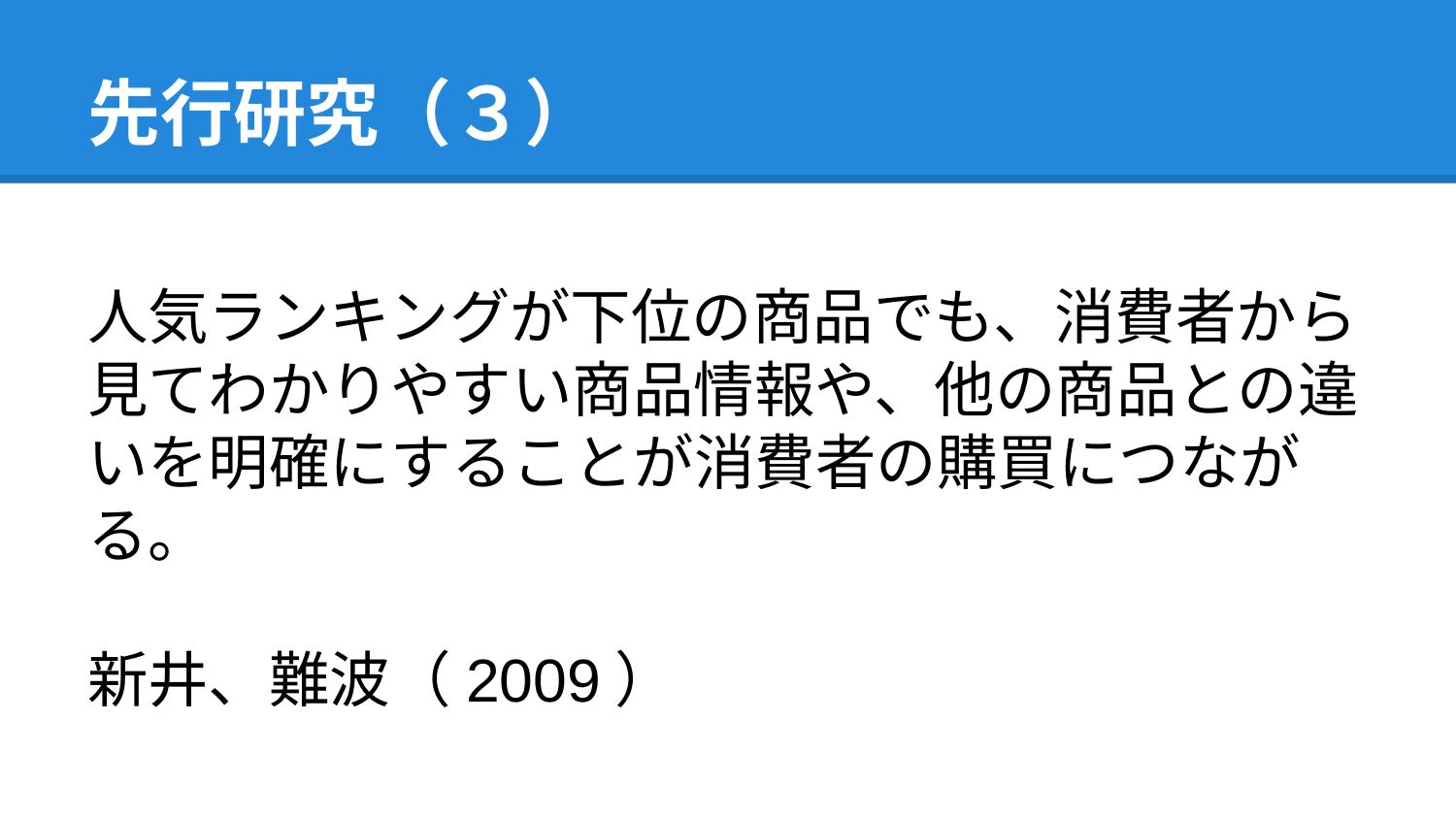

# 先行研究（３）

人気ランキングが下位の商品でも、消費者から見てわかりやすい商品情報や、他の商品との違いを明確にすることが消費者の購買につながる。

新井、難波（2009）